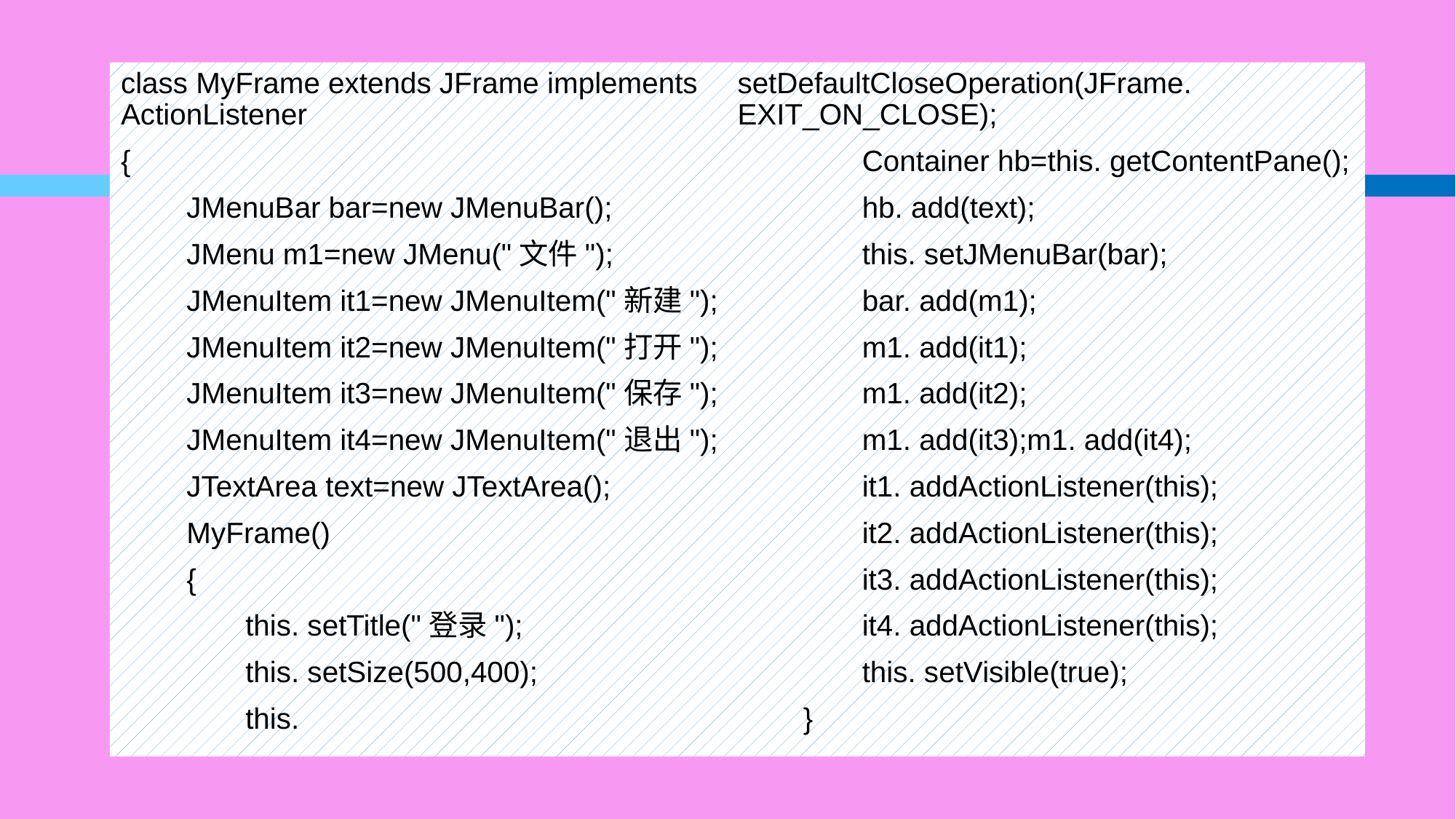

#
class MyFrame extends JFrame implements ActionListener
{
　　JMenuBar bar=new JMenuBar();
　　JMenu m1=new JMenu("文件");
　　JMenuItem it1=new JMenuItem("新建");
　　JMenuItem it2=new JMenuItem("打开");
　　JMenuItem it3=new JMenuItem("保存");
　　JMenuItem it4=new JMenuItem("退出");
　　JTextArea text=new JTextArea();
　　MyFrame()
　　{
　　　　this. setTitle("登录");
　　　　this. setSize(500,400);
　　　　this. setDefaultCloseOperation(JFrame. EXIT_ON_CLOSE);
　　　　Container hb=this. getContentPane();
　　　　hb. add(text);
　　　　this. setJMenuBar(bar);
　　　　bar. add(m1);
　　　　m1. add(it1);
　　　　m1. add(it2);
　　　　m1. add(it3);m1. add(it4);
　　　　it1. addActionListener(this);
　　　　it2. addActionListener(this);
　　　　it3. addActionListener(this);
　　　　it4. addActionListener(this);
　　　　this. setVisible(true);
　　}